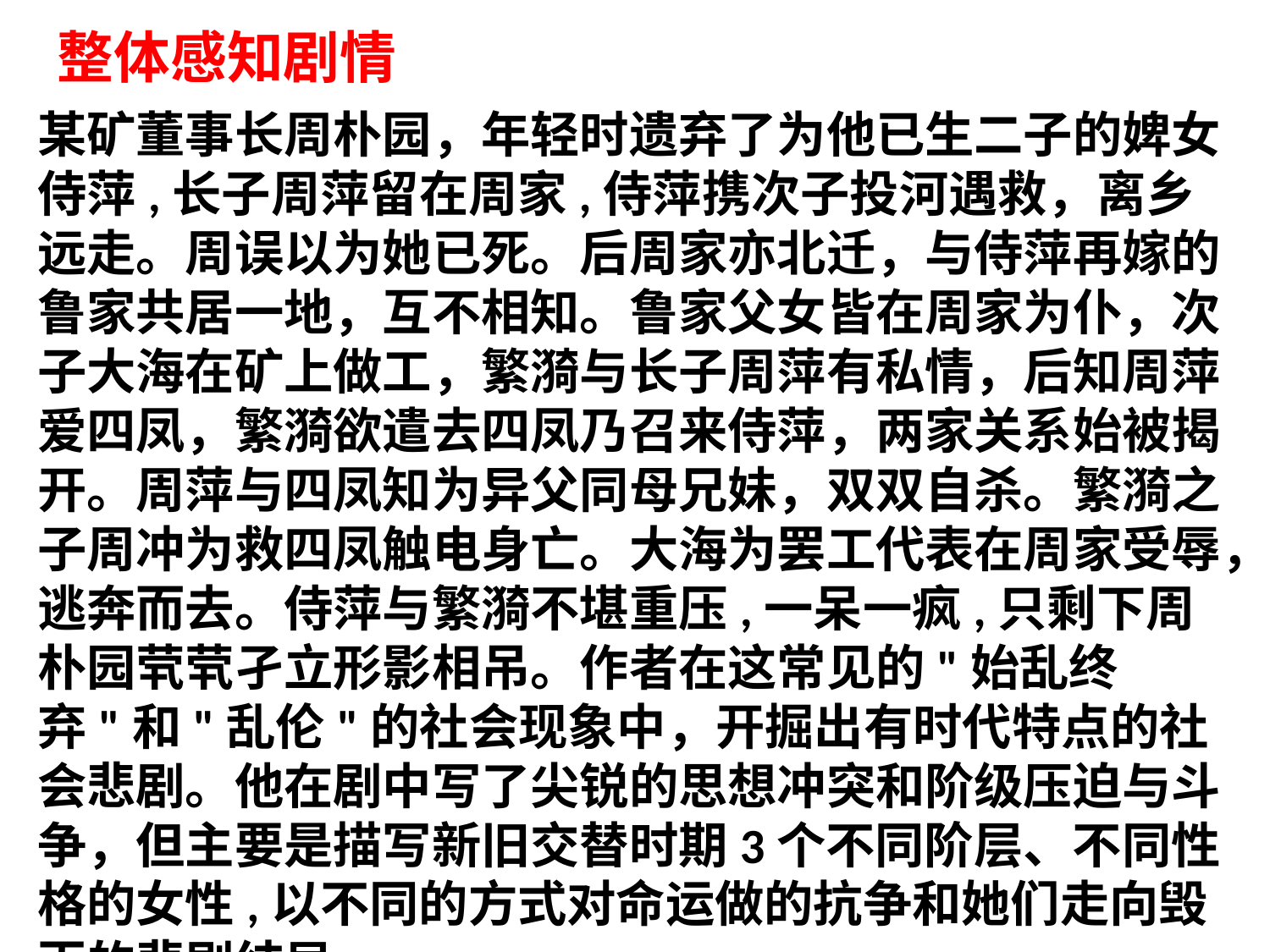

整体感知剧情
某矿董事长周朴园，年轻时遗弃了为他已生二子的婢女侍萍,长子周萍留在周家,侍萍携次子投河遇救，离乡远走。周误以为她已死。后周家亦北迁，与侍萍再嫁的鲁家共居一地，互不相知。鲁家父女皆在周家为仆，次子大海在矿上做工，繁漪与长子周萍有私情，后知周萍爱四凤，繁漪欲遣去四凤乃召来侍萍，两家关系始被揭开。周萍与四凤知为异父同母兄妹，双双自杀。繁漪之子周冲为救四凤触电身亡。大海为罢工代表在周家受辱，逃奔而去。侍萍与繁漪不堪重压,一呆一疯,只剩下周朴园茕茕孑立形影相吊。作者在这常见的"始乱终弃"和"乱伦"的社会现象中，开掘出有时代特点的社会悲剧。他在剧中写了尖锐的思想冲突和阶级压迫与斗争，但主要是描写新旧交替时期3个不同阶层、不同性格的女性,以不同的方式对命运做的抗争和她们走向毁灭的悲剧结局。